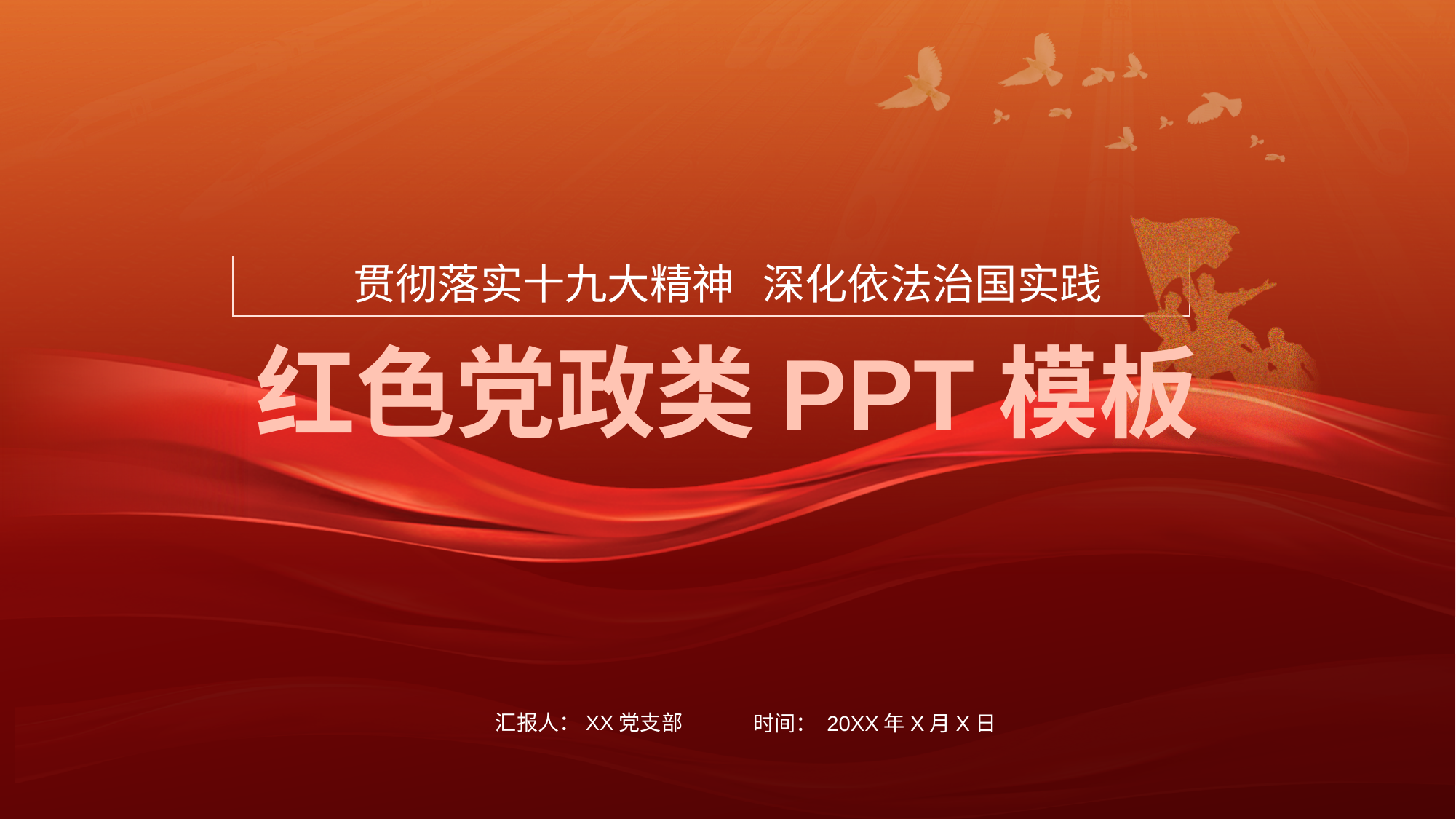

贯彻落实十九大精神   深化依法治国实践
# 红色党政类PPT模板
汇报人：XX党支部
时间： 20XX年X月X日